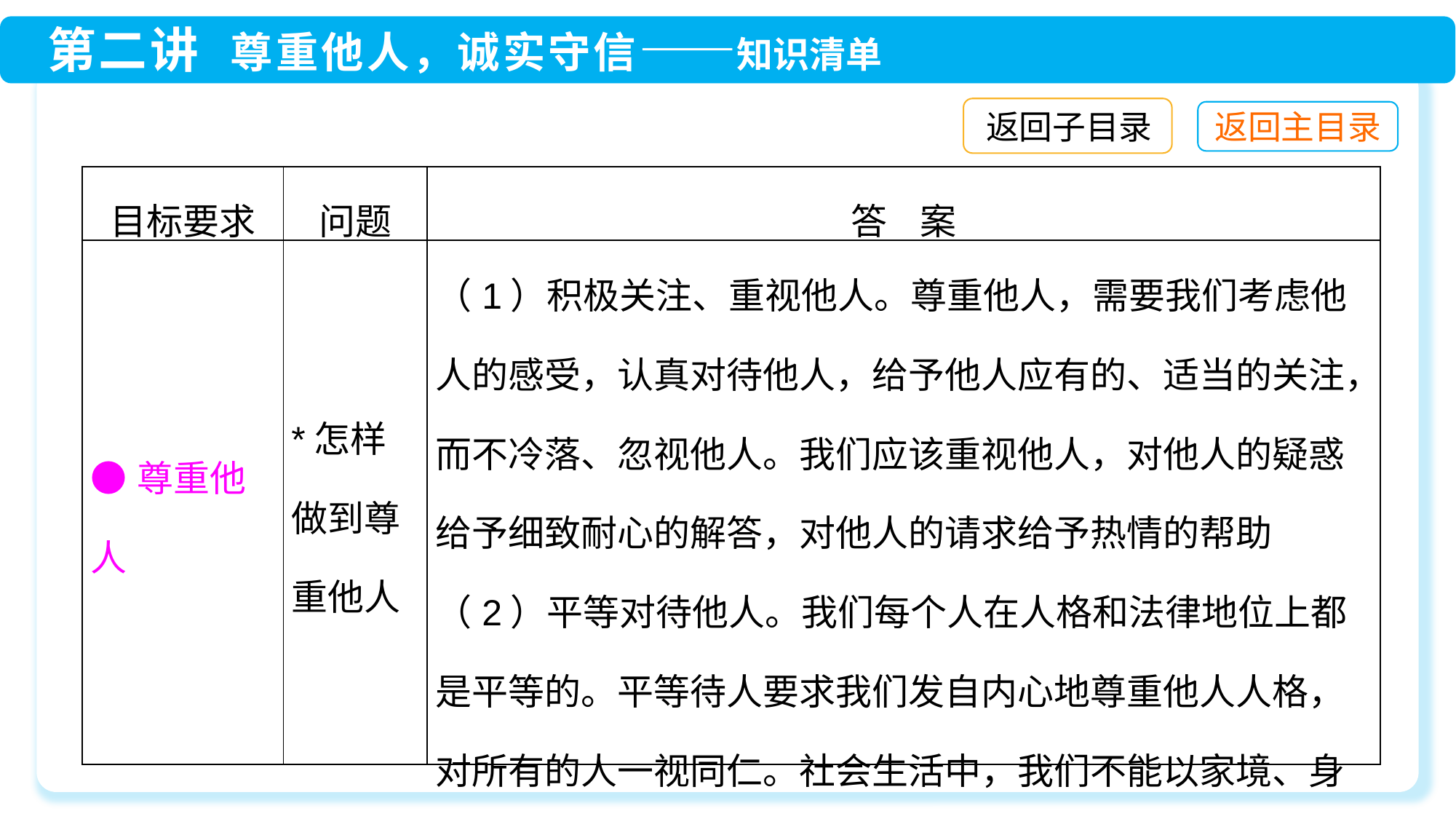

返回子目录
| 目标要求 | 问题 | 答 案 |
| --- | --- | --- |
| ●尊重他人 | \*怎样做到尊重他人 | （1）积极关注、重视他人。尊重他人，需要我们考虑他人的感受，认真对待他人，给予他人应有的、适当的关注，而不冷落、忽视他人。我们应该重视他人，对他人的疑惑给予细致耐心的解答，对他人的请求给予热情的帮助 （2）平等对待他人。我们每个人在人格和法律地位上都是平等的。平等待人要求我们发自内心地尊重他人人格，对所有的人一视同仁。社会生活中，我们不能以家境、身体、智能、性别等方面的原因而轻视、歧视他人 |